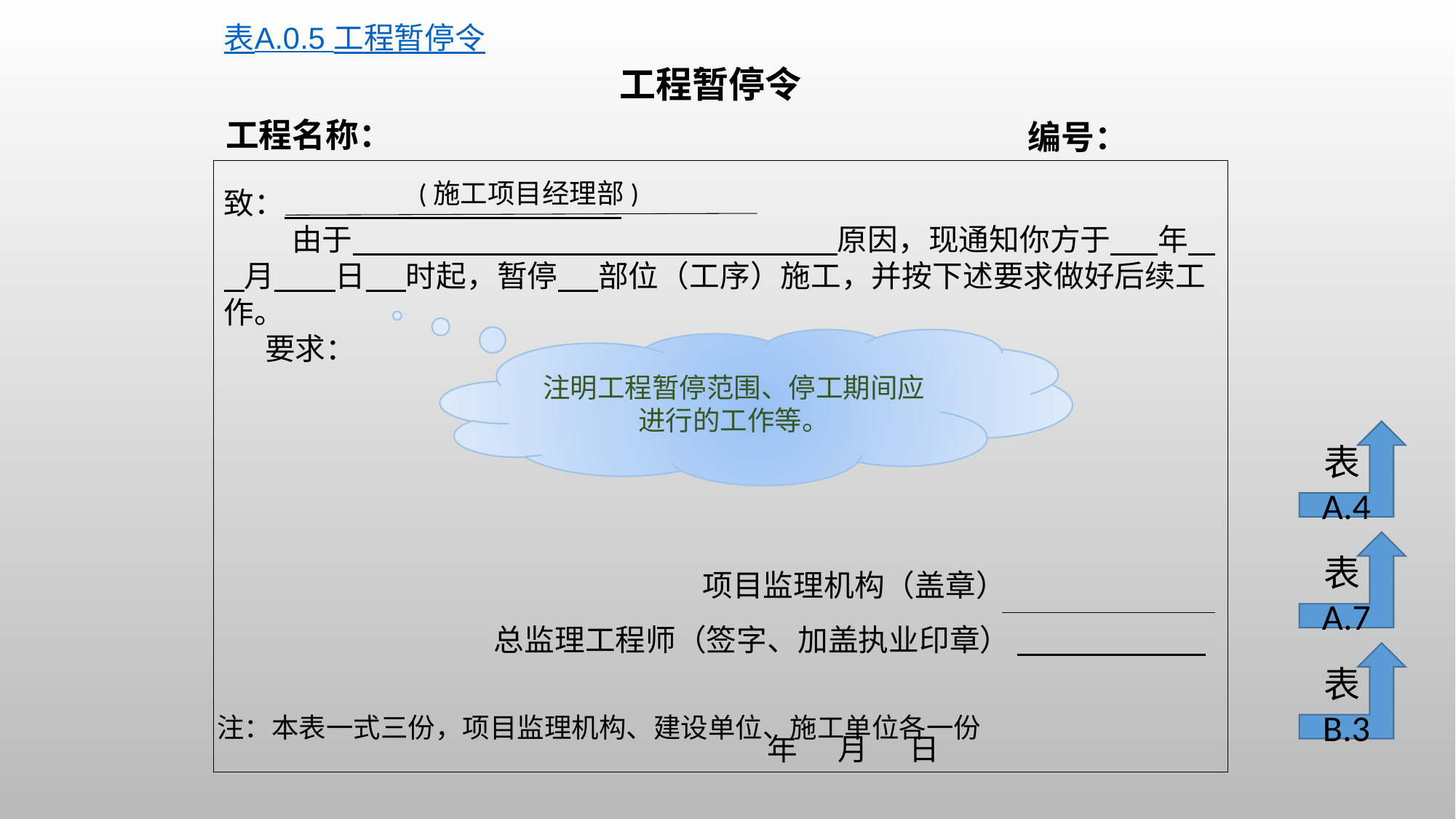

表A.0.5 工程暂停令
工程暂停令
工程名称：
编号：
致：
         由于                                                                        原因，现通知你方于       年        月         日      时起，暂停      部位（工序）施工，并按下述要求做好后续工作。
     要求：

                                                                      项目监理机构（盖章）
                                       总监理工程师（签字、加盖执业印章）
                                  年      月      日
(施工项目经理部)
注明工程暂停范围、停工期间应进行的工作等。
表A.4

表A.7

表B.3

注：本表一式三份，项目监理机构、建设单位、施工单位各一份